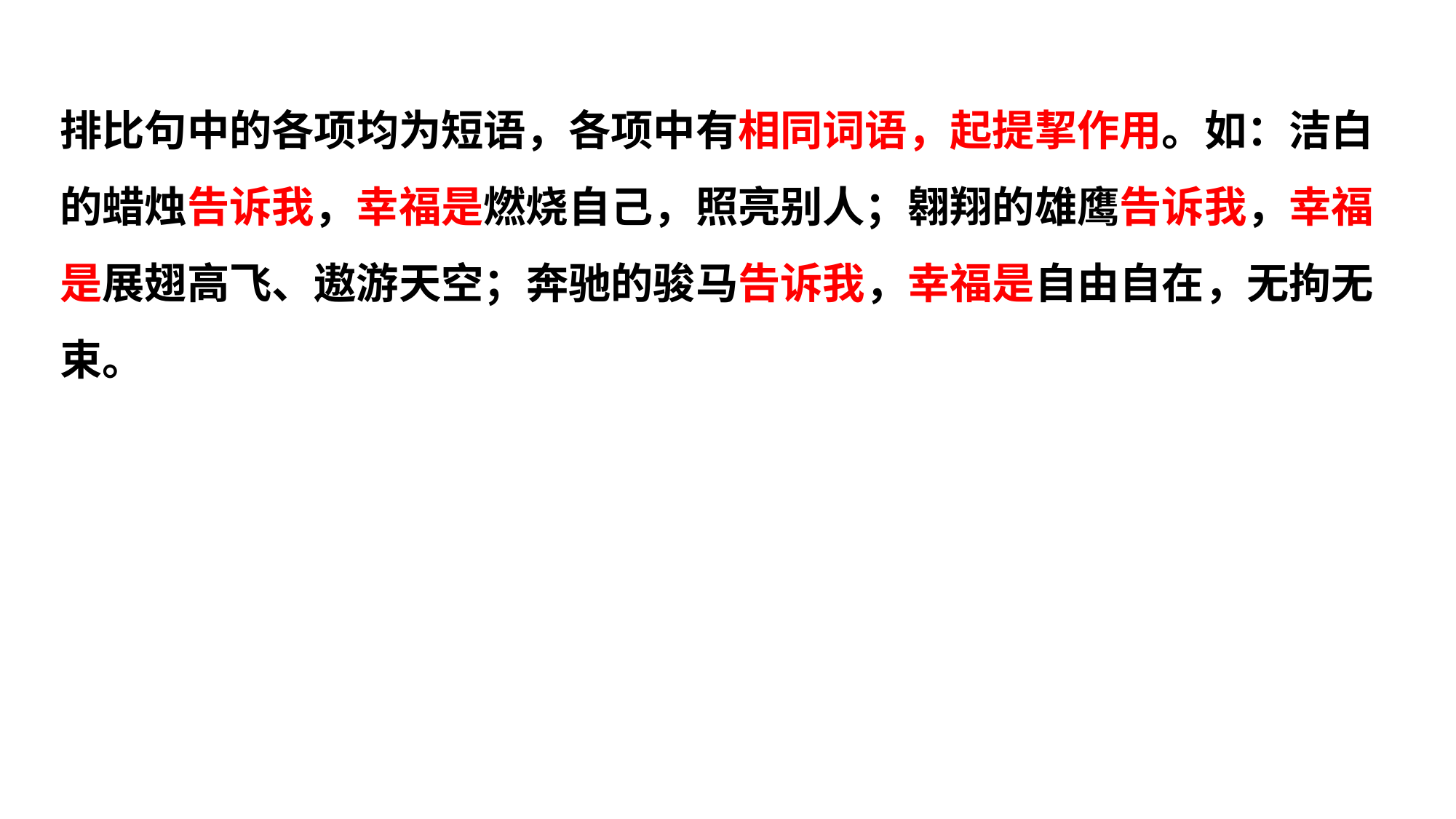

排比句中的各项均为短语，各项中有相同词语，起提挈作用。如：洁白的蜡烛告诉我，幸福是燃烧自己，照亮别人；翱翔的雄鹰告诉我，幸福是展翅高飞、遨游天空；奔驰的骏马告诉我，幸福是自由自在，无拘无束。